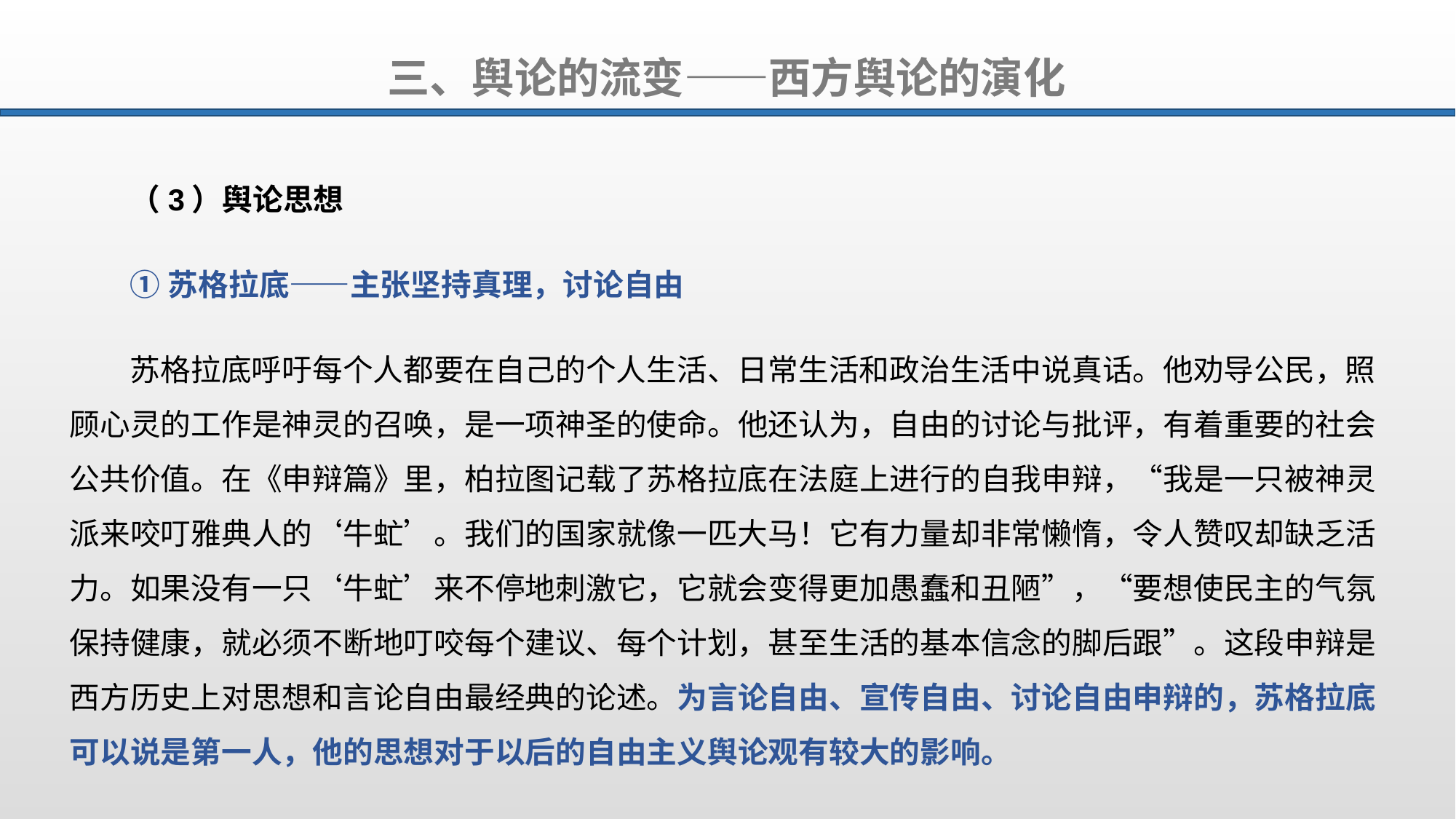

三、舆论的流变——西方舆论的演化

（3）舆论思想
①苏格拉底——主张坚持真理，讨论自由
苏格拉底呼吁每个人都要在自己的个人生活、日常生活和政治生活中说真话。他劝导公民，照顾心灵的工作是神灵的召唤，是一项神圣的使命。他还认为，自由的讨论与批评，有着重要的社会公共价值。在《申辩篇》里，柏拉图记载了苏格拉底在法庭上进行的自我申辩，“我是一只被神灵派来咬叮雅典人的‘牛虻’。我们的国家就像一匹大马！它有力量却非常懒惰，令人赞叹却缺乏活力。如果没有一只‘牛虻’来不停地刺激它，它就会变得更加愚蠢和丑陋”，“要想使民主的气氛保持健康，就必须不断地叮咬每个建议、每个计划，甚至生活的基本信念的脚后跟”。这段申辩是西方历史上对思想和言论自由最经典的论述。为言论自由、宣传自由、讨论自由申辩的，苏格拉底可以说是第一人，他的思想对于以后的自由主义舆论观有较大的影响。